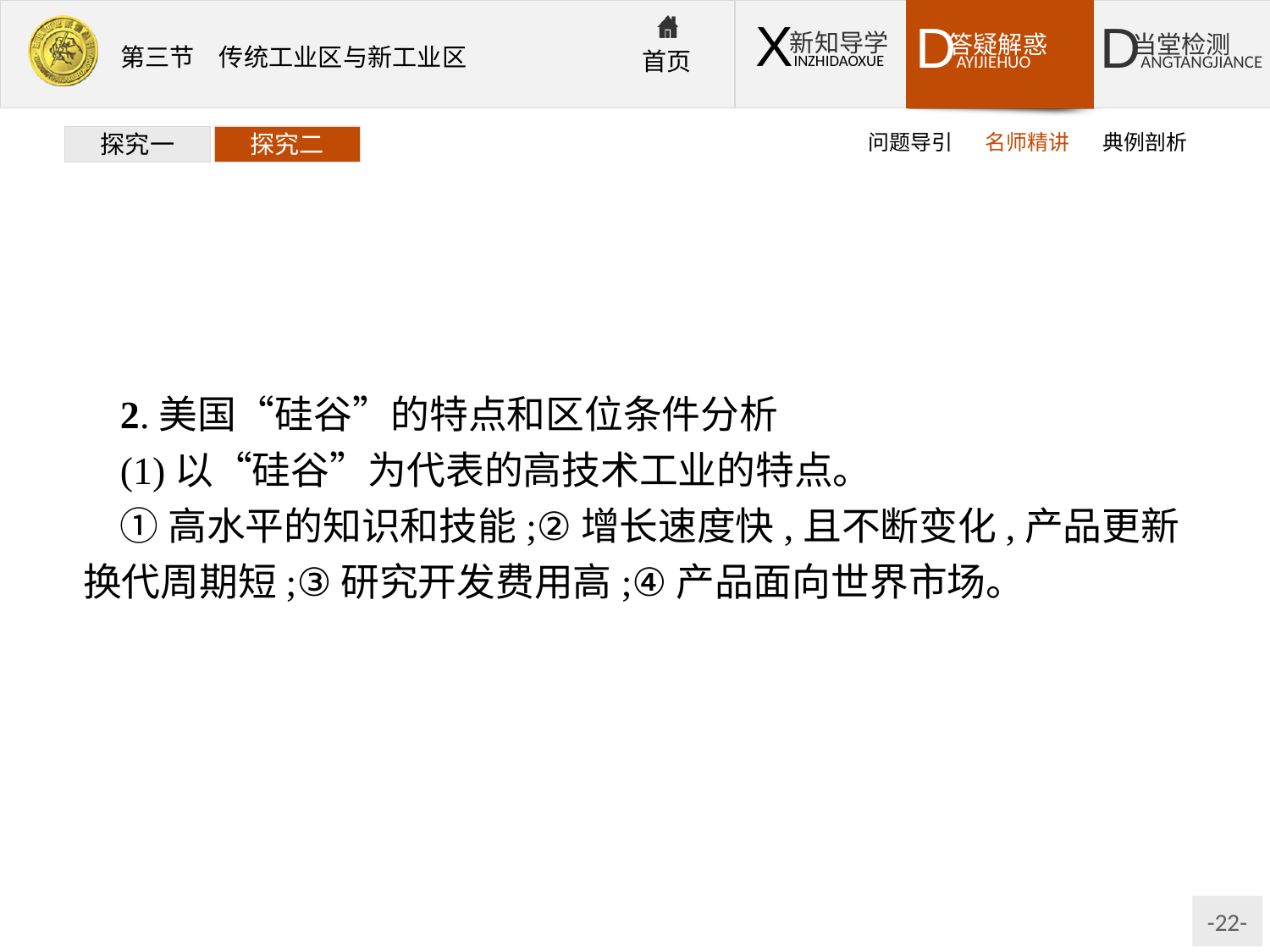

问题导引
名师精讲
典例剖析
探究一
探究二
2.美国“硅谷”的特点和区位条件分析
(1)以“硅谷”为代表的高技术工业的特点。
①高水平的知识和技能;②增长速度快,且不断变化,产品更新换代周期短;③研究开发费用高;④产品面向世界市场。